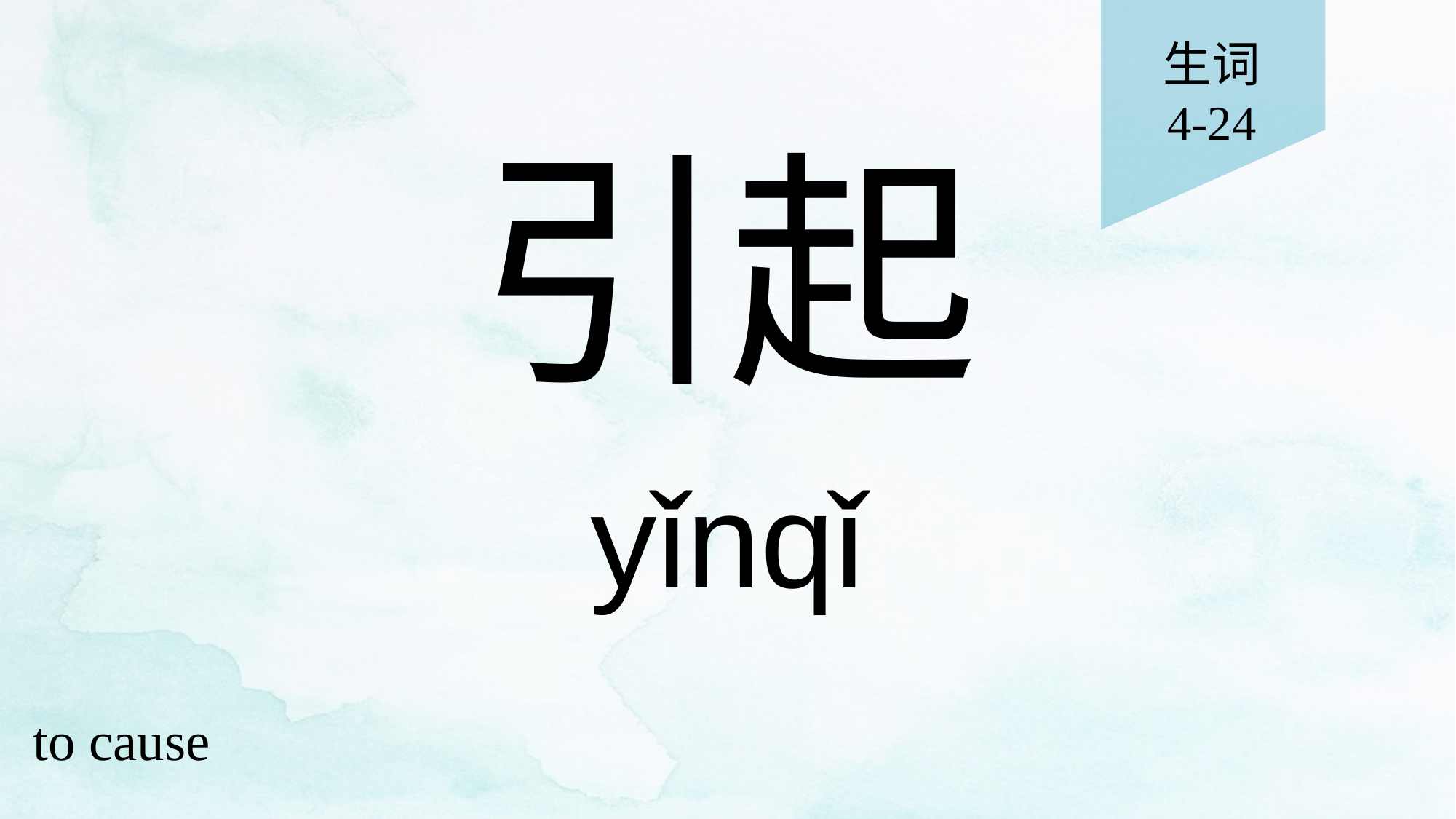

生词
4-24
# 引起
yǐnqǐ
to cause